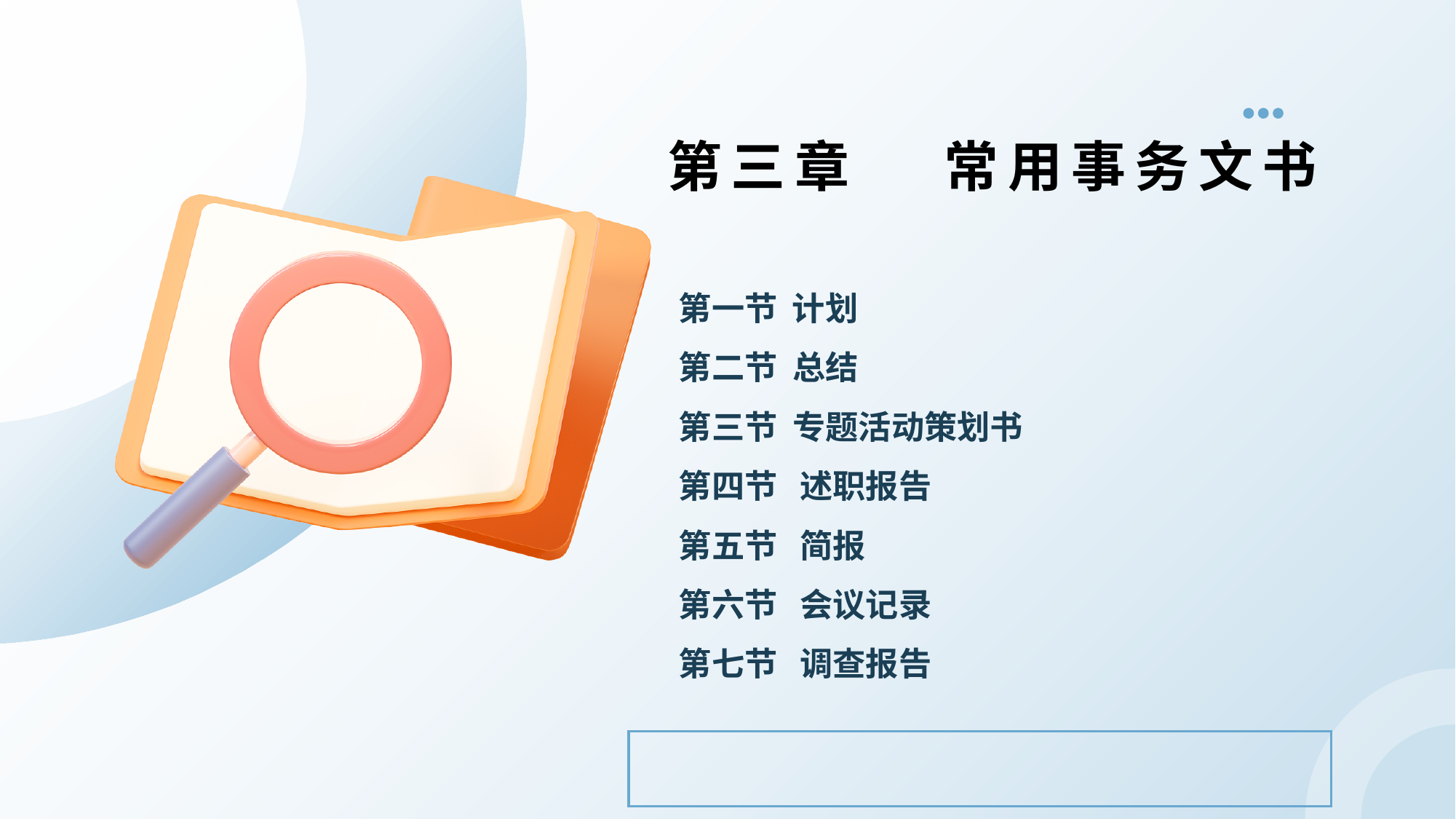

第三章    常用事务文书
# 第一节  计划 第二节  总结 第三节  专题活动策划书 第四节   述职报告 第五节   简报 第六节   会议记录 第七节   调查报告